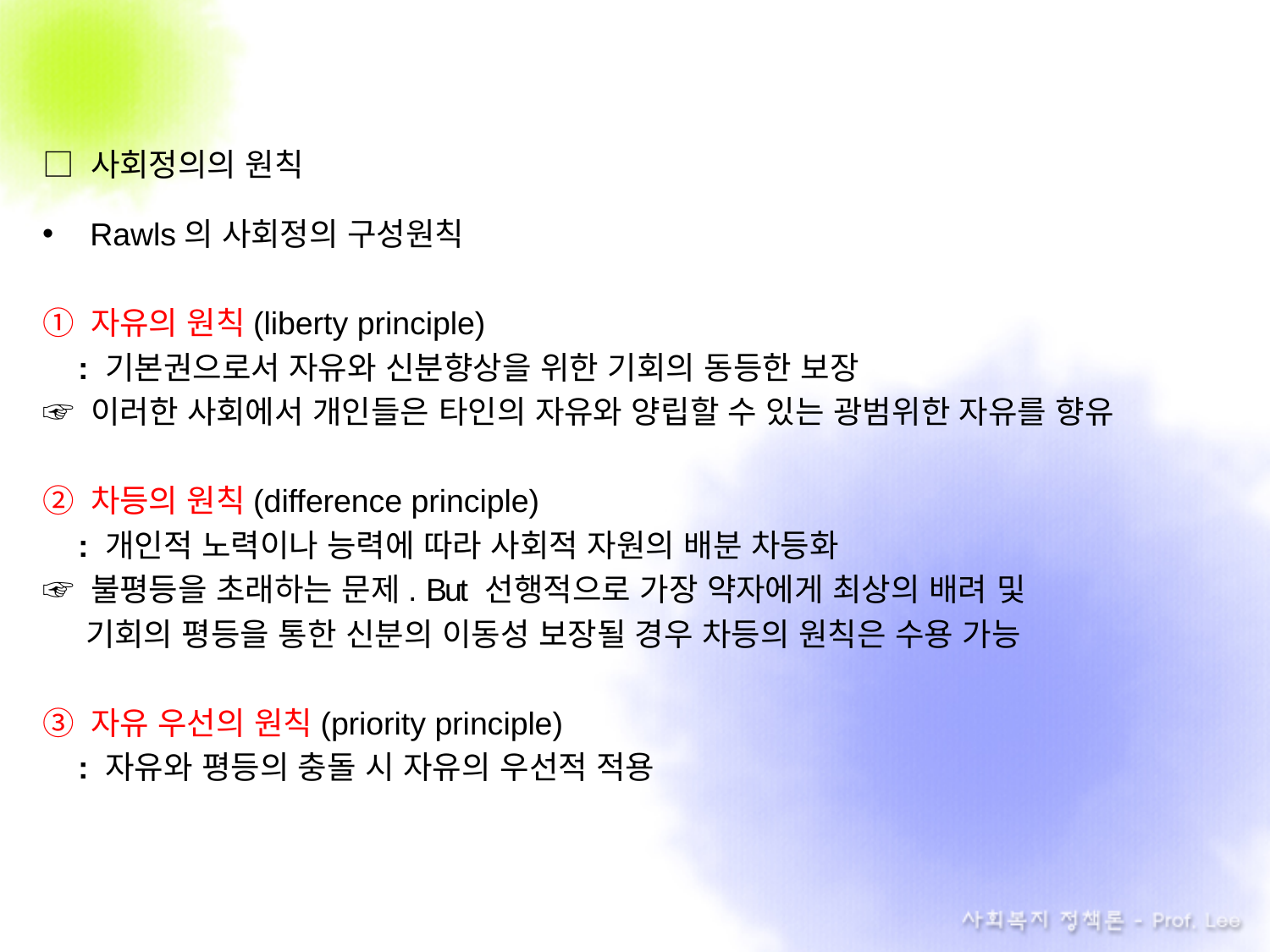

□ 사회정의의 원칙

Rawls의 사회정의 구성원칙

① 자유의 원칙(liberty principle)
    : 기본권으로서 자유와 신분향상을 위한 기회의 동등한 보장
☞ 이러한 사회에서 개인들은 타인의 자유와 양립할 수 있는 광범위한 자유를 향유

② 차등의 원칙(difference principle)
    : 개인적 노력이나 능력에 따라 사회적 자원의 배분 차등화
☞ 불평등을 초래하는 문제. But 선행적으로 가장 약자에게 최상의 배려 및
    기회의 평등을 통한 신분의 이동성 보장될 경우 차등의 원칙은 수용 가능

③ 자유 우선의 원칙(priority principle)
    : 자유와 평등의 충돌 시 자유의 우선적 적용